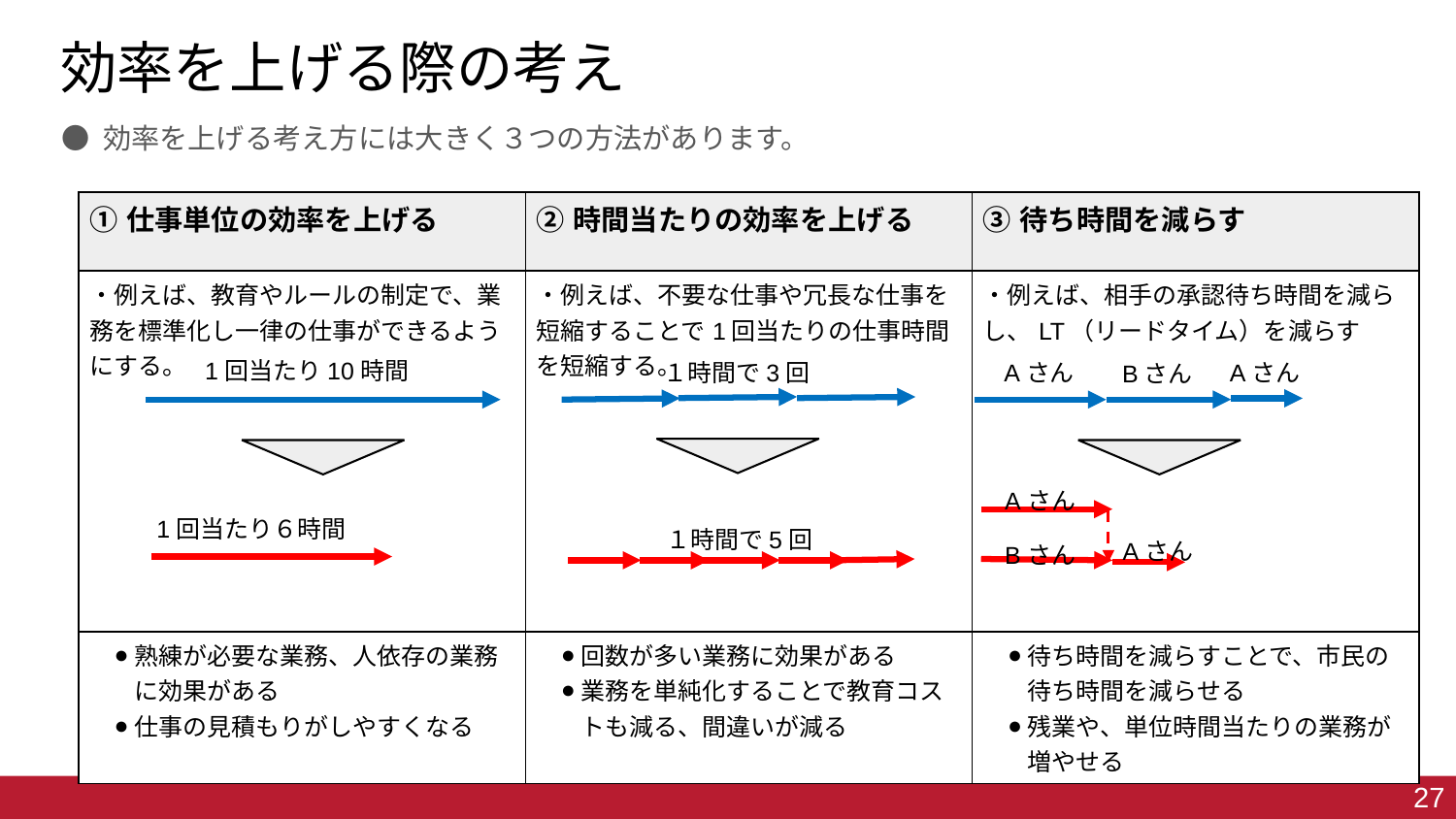

# 効率を上げる際の考え
● 効率を上げる考え方には大きく３つの方法があります。
| ①仕事単位の効率を上げる | ②時間当たりの効率を上げる | ③待ち時間を減らす |
| --- | --- | --- |
| ・例えば、教育やルールの制定で、業務を標準化し一律の仕事ができるようにする。 | ・例えば、不要な仕事や冗長な仕事を短縮することで1回当たりの仕事時間を短縮する。 | ・例えば、相手の承認待ち時間を減らし、LT（リードタイム）を減らす |
| 熟練が必要な業務、人依存の業務に効果がある 仕事の見積もりがしやすくなる | 回数が多い業務に効果がある 業務を単純化することで教育コストも減る、間違いが減る | 待ち時間を減らすことで、市民の待ち時間を減らせる 残業や、単位時間当たりの業務が増やせる |
1回当たり10時間
Aさん
Aさん
１時間で3回
Bさん

Aさん
1回当たり６時間
１時間で5回
Aさん
Bさん
27